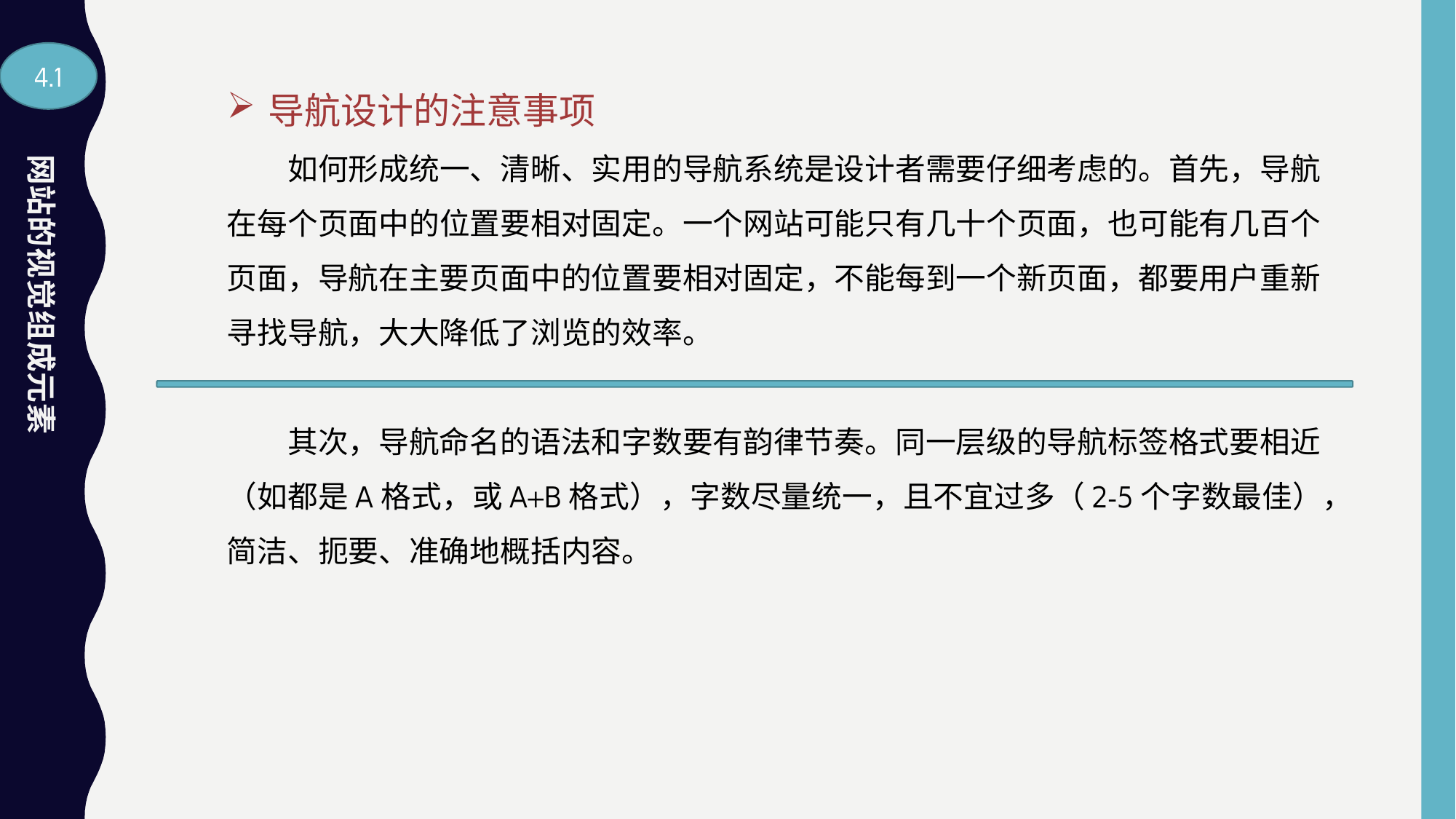

4.1
导航设计的注意事项
　　如何形成统一、清晰、实用的导航系统是设计者需要仔细考虑的。首先，导航在每个页面中的位置要相对固定。一个网站可能只有几十个页面，也可能有几百个页面，导航在主要页面中的位置要相对固定，不能每到一个新页面，都要用户重新寻找导航，大大降低了浏览的效率。

　　其次，导航命名的语法和字数要有韵律节奏。同一层级的导航标签格式要相近（如都是A格式，或A+B格式），字数尽量统一，且不宜过多（2-5个字数最佳），简洁、扼要、准确地概括内容。
网站的视觉组成元素